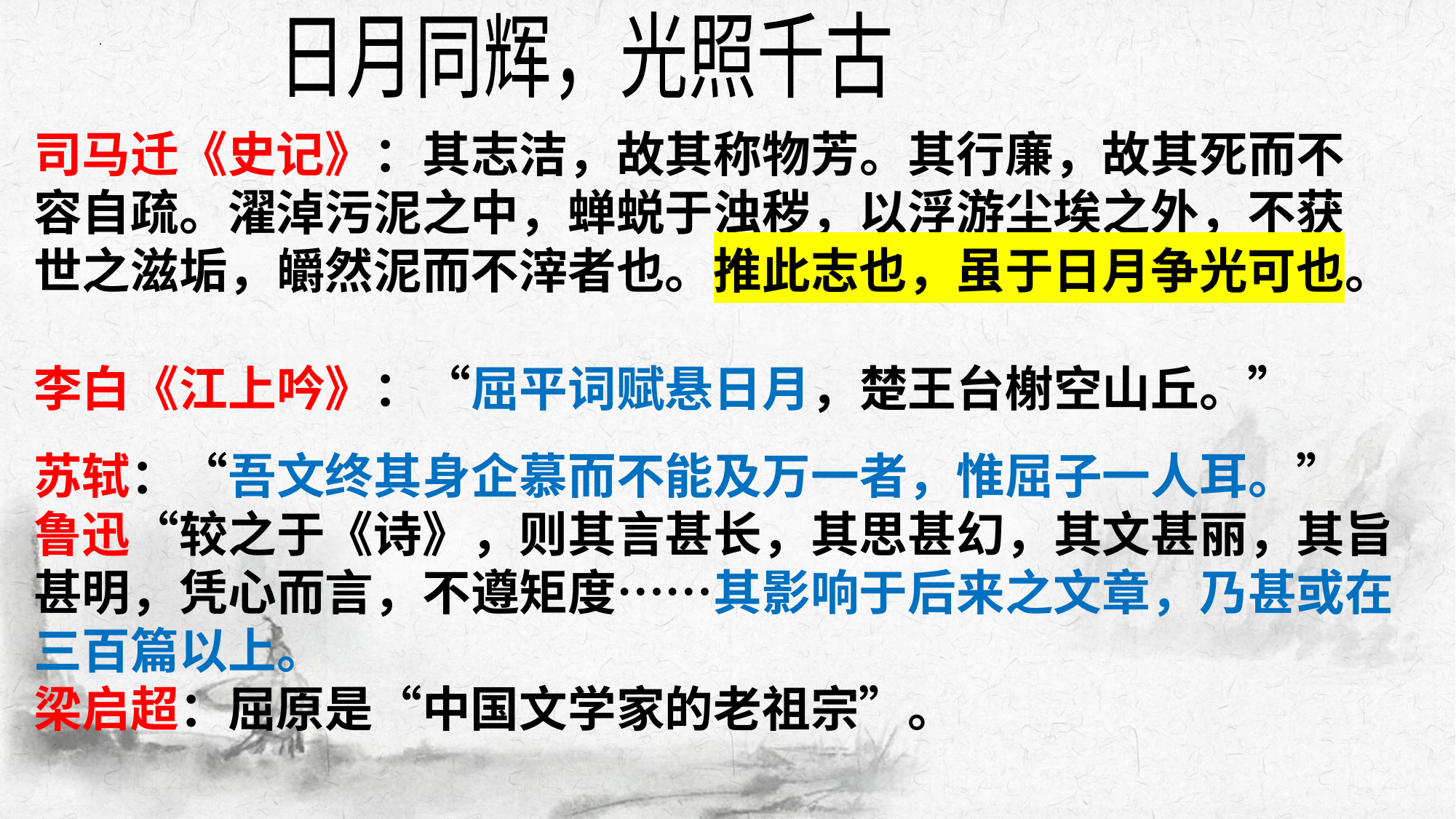

日月同辉，光照千古
司马迁《史记》：其志洁，故其称物芳。其行廉，故其死而不容自疏。濯淖污泥之中，蝉蜕于浊秽，以浮游尘埃之外，不获世之滋垢，皭然泥而不滓者也。推此志也，虽于日月争光可也。

李白《江上吟》：“屈平词赋悬日月，楚王台榭空山丘。”
苏轼：“吾文终其身企慕而不能及万一者，惟屈子一人耳。”
鲁迅“较之于《诗》，则其言甚长，其思甚幻，其文甚丽，其旨甚明，凭心而言，不遵矩度……其影响于后来之文章，乃甚或在三百篇以上。
梁启超：屈原是“中国文学家的老祖宗”。